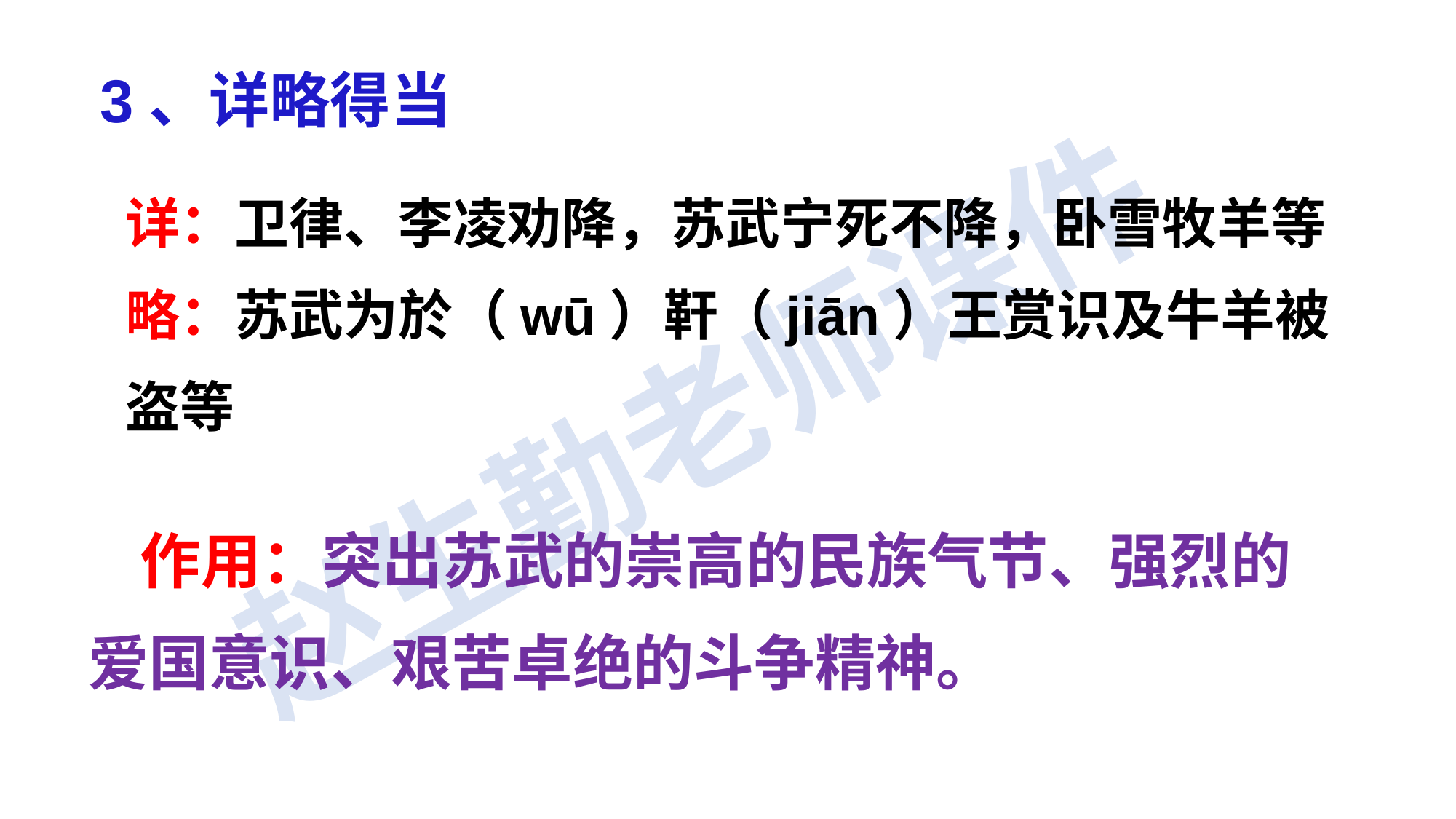

3、详略得当
详：卫律、李凌劝降，苏武宁死不降，卧雪牧羊等
略：苏武为於（wū）靬（jiān）王赏识及牛羊被盗等
　    作用：突出苏武的崇高的民族气节、强烈的爱国意识、艰苦卓绝的斗争精神。